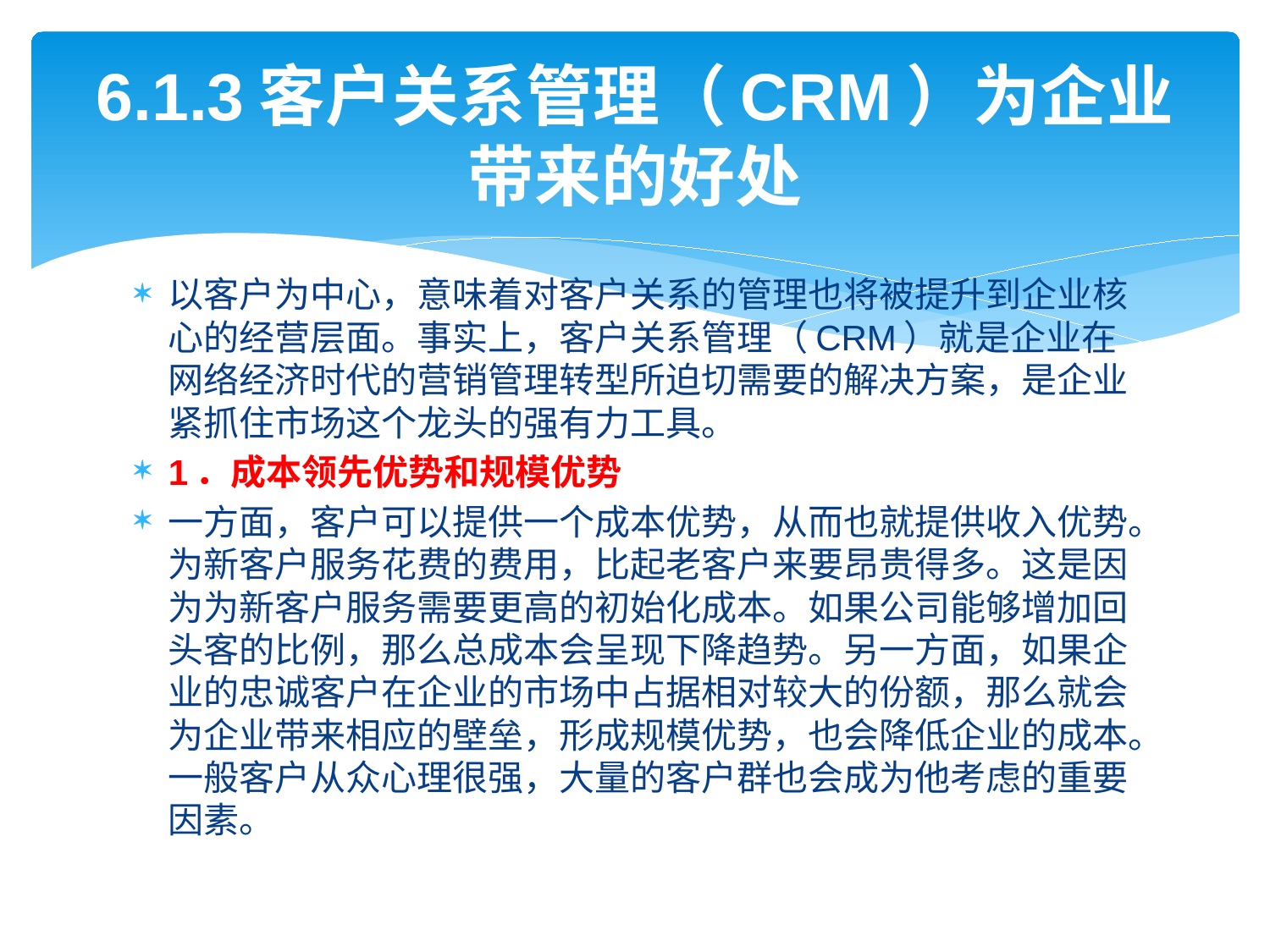

# 6.1.3客户关系管理（CRM）为企业带来的好处
以客户为中心，意味着对客户关系的管理也将被提升到企业核心的经营层面。事实上，客户关系管理（CRM）就是企业在网络经济时代的营销管理转型所迫切需要的解决方案，是企业紧抓住市场这个龙头的强有力工具。
1．成本领先优势和规模优势
一方面，客户可以提供一个成本优势，从而也就提供收入优势。为新客户服务花费的费用，比起老客户来要昂贵得多。这是因为为新客户服务需要更高的初始化成本。如果公司能够增加回头客的比例，那么总成本会呈现下降趋势。另一方面，如果企业的忠诚客户在企业的市场中占据相对较大的份额，那么就会为企业带来相应的壁垒，形成规模优势，也会降低企业的成本。一般客户从众心理很强，大量的客户群也会成为他考虑的重要因素。